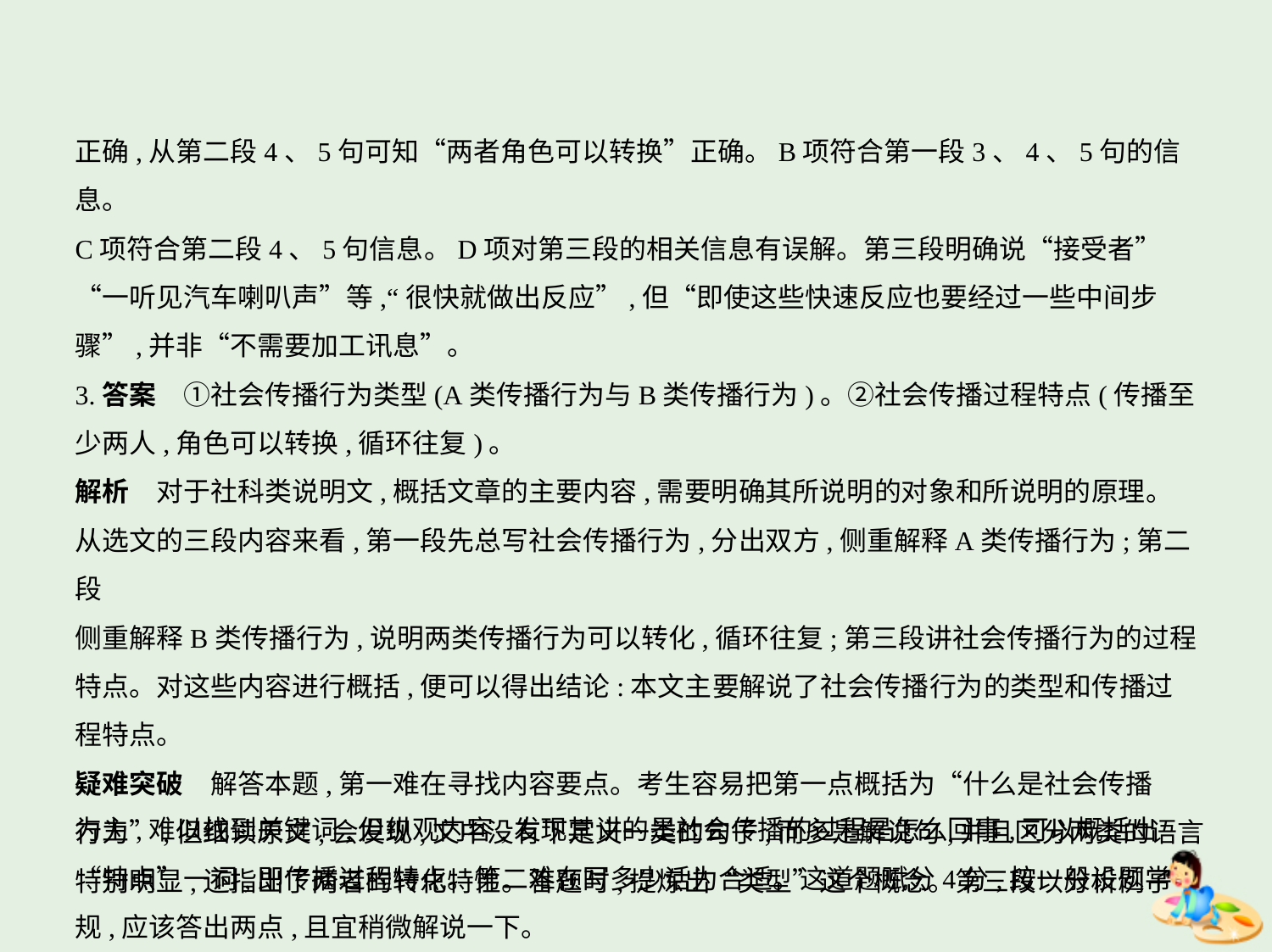

正确,从第二段4、5句可知“两者角色可以转换”正确。B项符合第一段3、4、5句的信息。
C项符合第二段4、5句信息。D项对第三段的相关信息有误解。第三段明确说“接受者”
“一听见汽车喇叭声”等,“很快就做出反应”,但“即使这些快速反应也要经过一些中间步
骤”,并非“不需要加工讯息”。
3.答案　①社会传播行为类型(A类传播行为与B类传播行为)。②社会传播过程特点(传播至
少两人,角色可以转换,循环往复)。
解析　对于社科类说明文,概括文章的主要内容,需要明确其所说明的对象和所说明的原理。
从选文的三段内容来看,第一段先总写社会传播行为,分出双方,侧重解释A类传播行为;第二段
侧重解释B类传播行为,说明两类传播行为可以转化,循环往复;第三段讲社会传播行为的过程
特点。对这些内容进行概括,便可以得出结论:本文主要解说了社会传播行为的类型和传播过
程特点。
疑难突破　解答本题,第一难在寻找内容要点。考生容易把第一点概括为“什么是社会传播
行为”,但细读原文,会发现,文中没有下定义一类的句子,而多是解说句,并且区分两类的语言
特别明显,还指出了两者的转化特性。答题时,提炼出“类型”这个概念。第三段以分析例子
为主,难以找到关键词,但纵观内容,发现其讲的是社会传播的过程是怎么回事,可以概括出
“特点”一词,即传播过程特点。第二难在写多少话为合适。这道题赋分4分,按一般设题常
规,应该答出两点,且宜稍微解说一下。